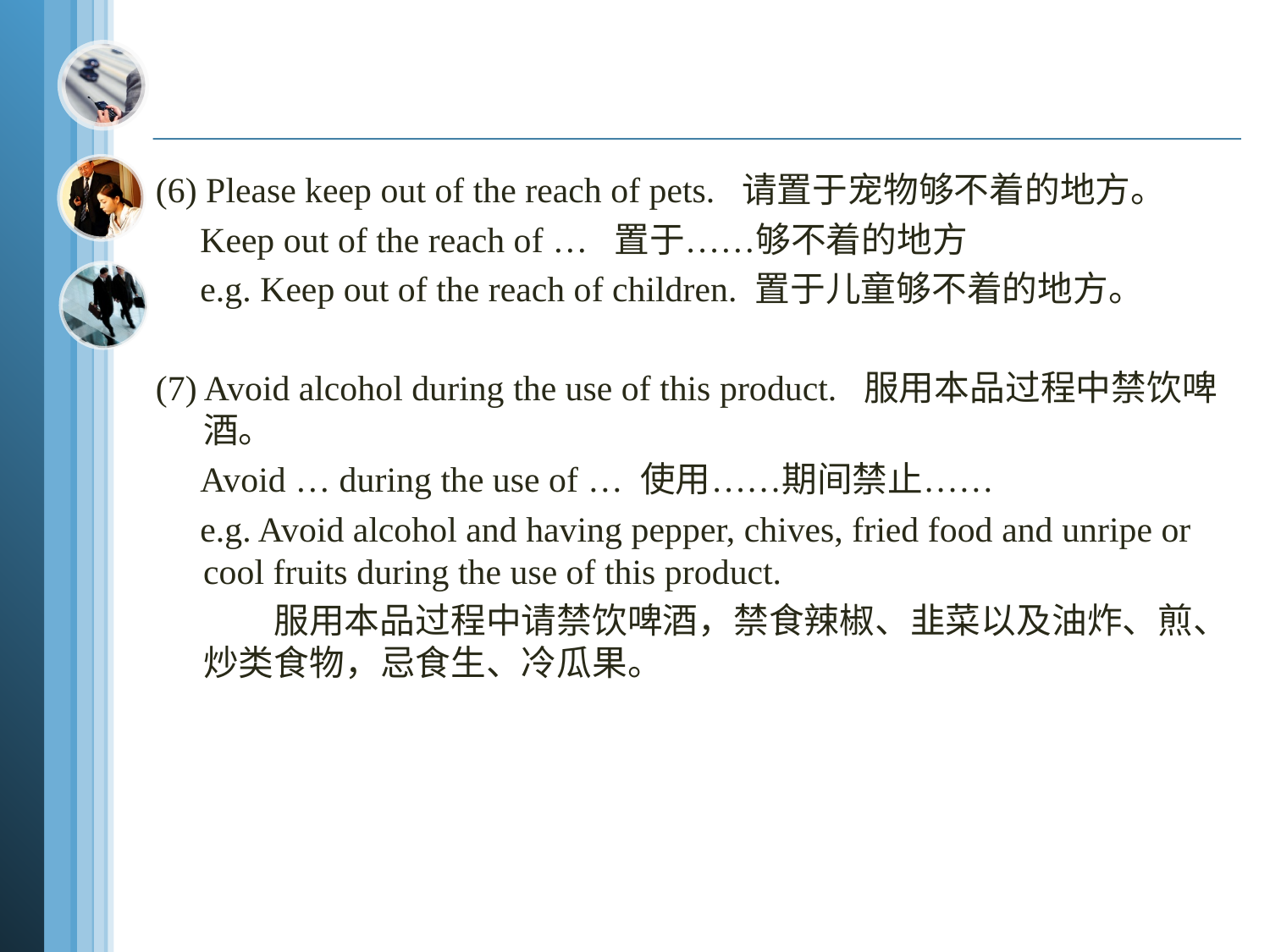

#
(6) Please keep out of the reach of pets.  请置于宠物够不着的地方。
     Keep out of the reach of …  置于……够不着的地方
     e.g. Keep out of the reach of children. 置于儿童够不着的地方。

(7) Avoid alcohol during the use of this product.  服用本品过程中禁饮啤酒。
     Avoid … during the use of … 使用……期间禁止……
     e.g. Avoid alcohol and having pepper, chives, fried food and unripe or cool fruits during the use of this product.
              服用本品过程中请禁饮啤酒，禁食辣椒、韭菜以及油炸、煎、炒类食物，忌食生、冷瓜果。